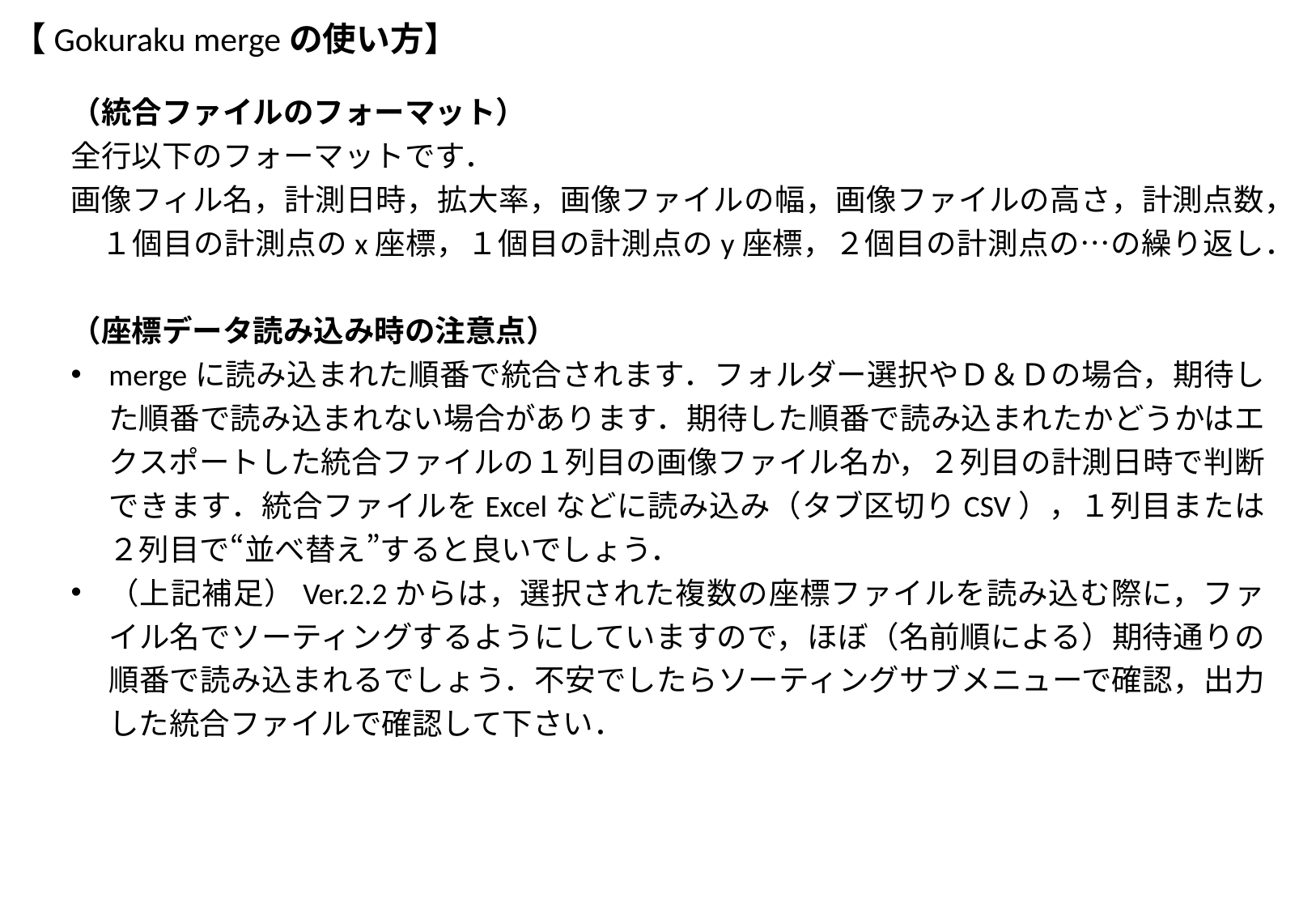

# 【Gokuraku mergeの使い方】
（統合ファイルのフォーマット）
全行以下のフォーマットです．
画像フィル名，計測日時，拡大率，画像ファイルの幅，画像ファイルの高さ，計測点数，
　１個目の計測点のx座標，１個目の計測点のy座標，２個目の計測点の…の繰り返し．

（座標データ読み込み時の注意点）
mergeに読み込まれた順番で統合されます．フォルダー選択やＤ＆Ｄの場合，期待した順番で読み込まれない場合があります．期待した順番で読み込まれたかどうかはエクスポートした統合ファイルの１列目の画像ファイル名か，２列目の計測日時で判断できます．統合ファイルをExcelなどに読み込み（タブ区切りCSV），１列目または２列目で“並べ替え”すると良いでしょう．
（上記補足）Ver.2.2からは，選択された複数の座標ファイルを読み込む際に，ファイル名でソーティングするようにしていますので，ほぼ（名前順による）期待通りの順番で読み込まれるでしょう．不安でしたらソーティングサブメニューで確認，出力した統合ファイルで確認して下さい．